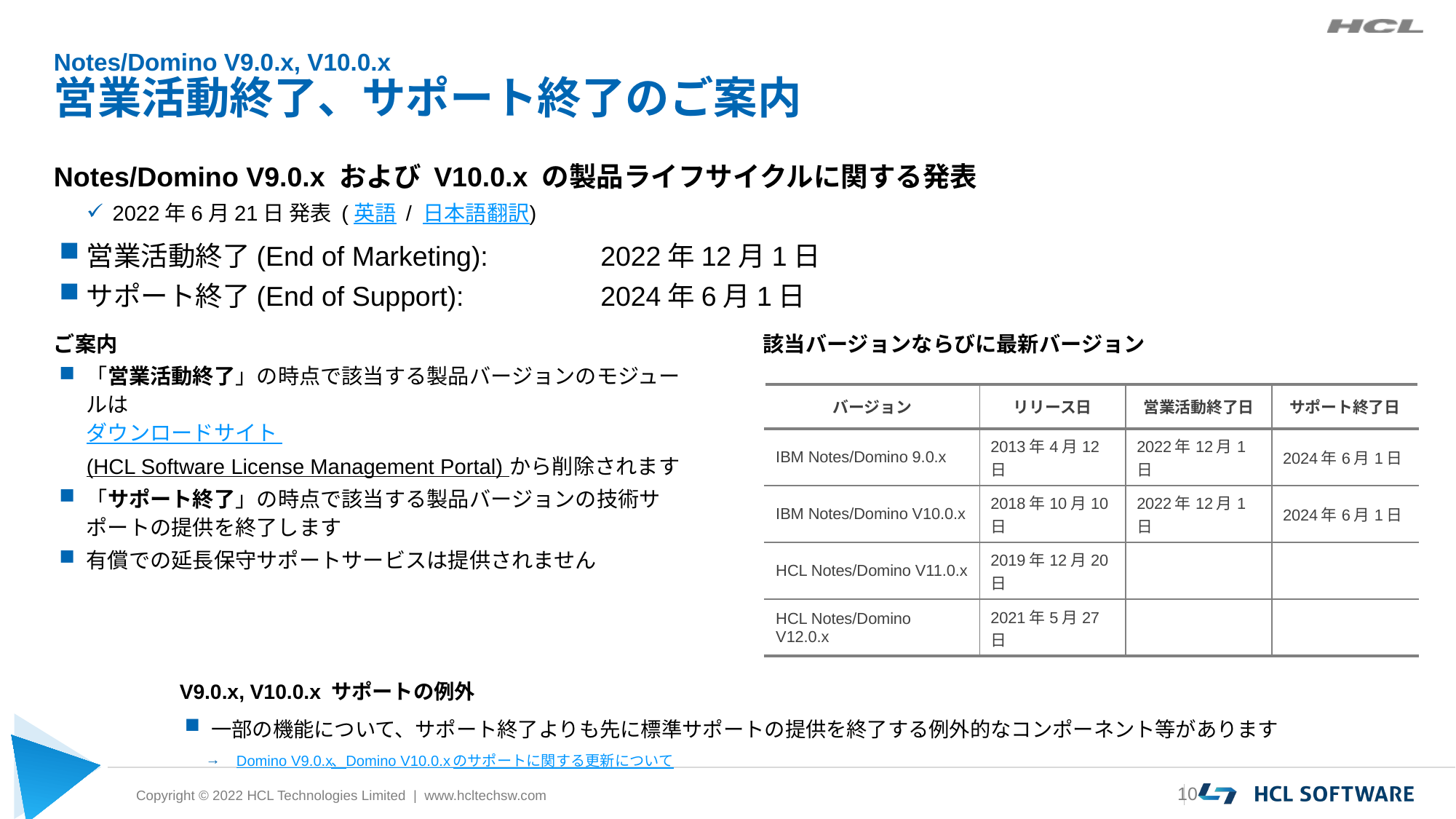

# Notes/Domino V9.0.x, V10.0.x 営業活動終了、サポート終了のご案内
Notes/Domino V9.0.x および V10.0.x の製品ライフサイクルに関する発表
2022年6月21日 発表 (英語 / 日本語翻訳)
営業活動終了(End of Marketing):	2022年12月1日
サポート終了(End of Support):	2024年6月1日
ご案内
「営業活動終了」の時点で該当する製品バージョンのモジュールは
ダウンロードサイト (HCL Software License Management Portal) から削除されます
「サポート終了」の時点で該当する製品バージョンの技術サポートの提供を終了します
有償での延長保守サポートサービスは提供されません
該当バージョンならびに最新バージョン
| バージョン | リリース日 | 営業活動終了日 | サポート終了日 |
| --- | --- | --- | --- |
| IBM Notes/Domino 9.0.x | 2013年4月12日 | 2022年12月1日 | 2024年6月1日 |
| IBM Notes/Domino V10.0.x | 2018年10月10日 | 2022年12月1日 | 2024年6月1日 |
| HCL Notes/Domino V11.0.x | 2019年12月20日 |  |  |
| HCL Notes/Domino V12.0.x | 2021年5月27日 |  |  |
V9.0.x, V10.0.x サポートの例外
一部の機能について、サポート終了よりも先に標準サポートの提供を終了する例外的なコンポーネント等があります
Domino V9.0.x、Domino V10.0.x のサポートに関する更新について